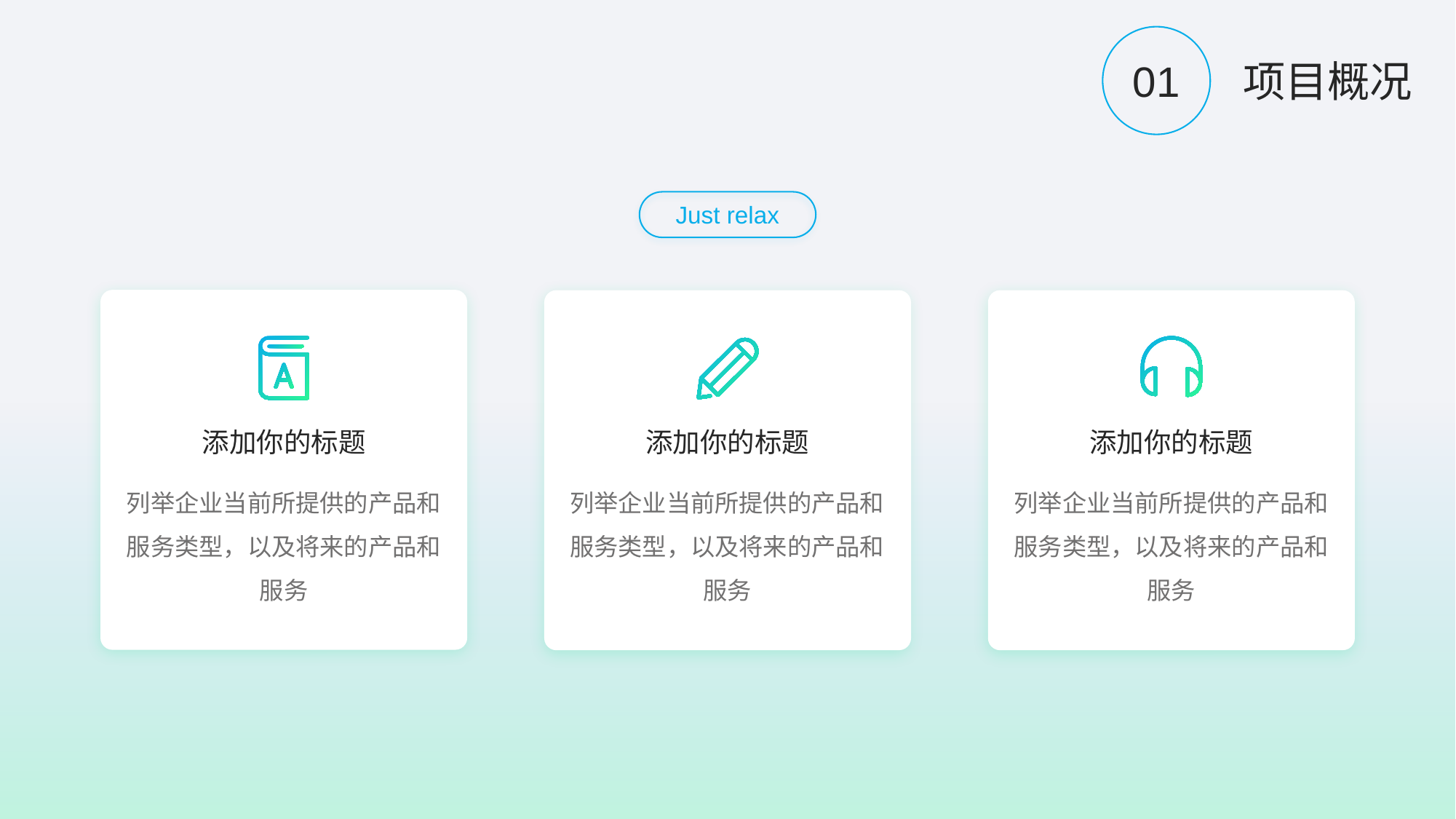

01
项目概况

Just relax

添加你的标题
添加你的标题
添加你的标题
列举企业当前所提供的产品和服务类型，以及将来的产品和服务
列举企业当前所提供的产品和服务类型，以及将来的产品和服务
列举企业当前所提供的产品和服务类型，以及将来的产品和服务